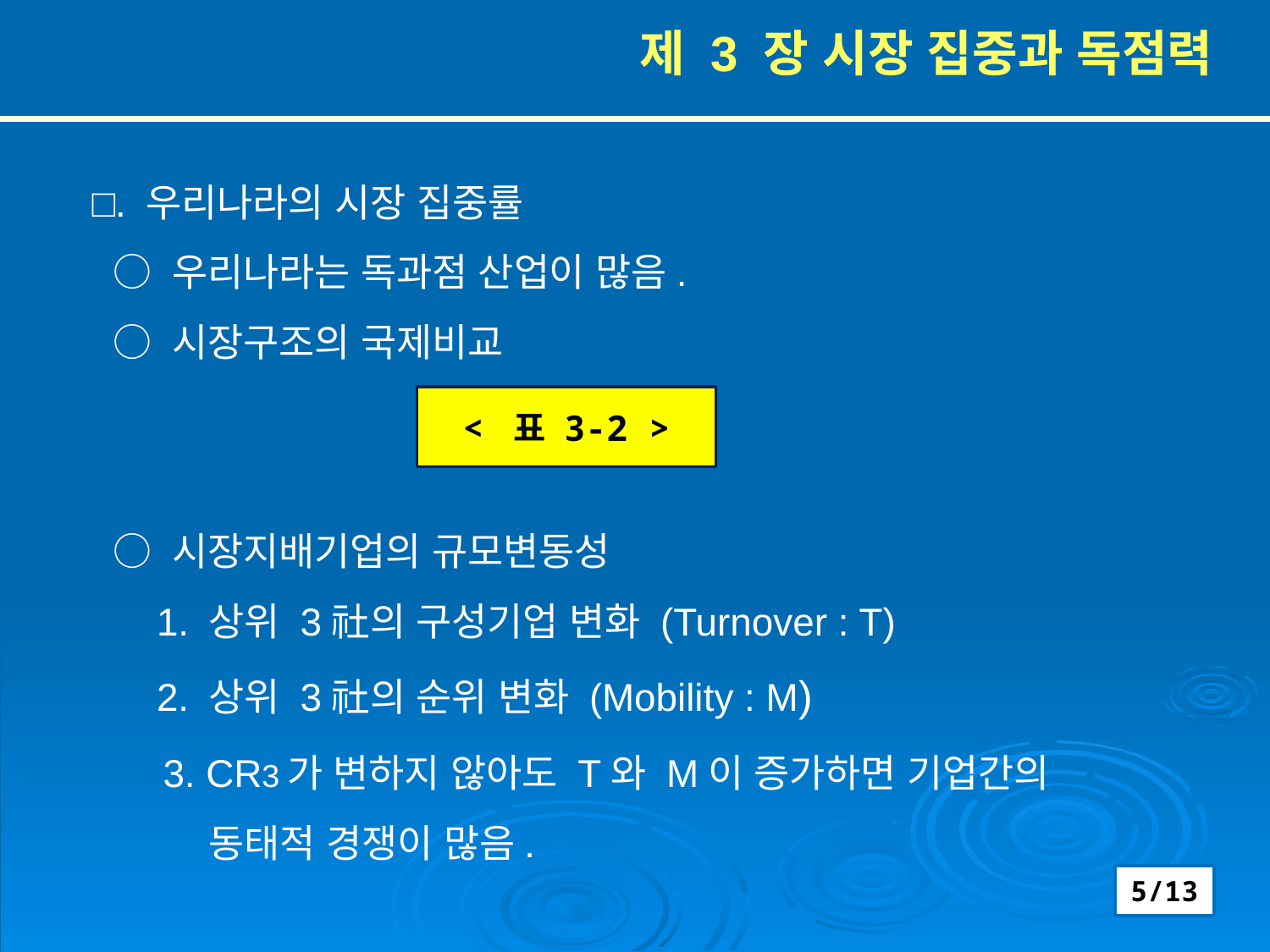

제 3 장 시장 집중과 독점력

□. 우리나라의 시장 집중률
  ○ 우리나라는 독과점 산업이 많음.
  ○ 시장구조의 국제비교

  ○ 시장지배기업의 규모변동성
      1. 상위 3社의 구성기업 변화 (Turnover : T)
      2. 상위 3社의 순위 변화 (Mobility : M)
      3. CR3가 변하지 않아도 T와 M이 증가하면 기업간의
          동태적 경쟁이 많음.
< 표 3-2 >
5/13